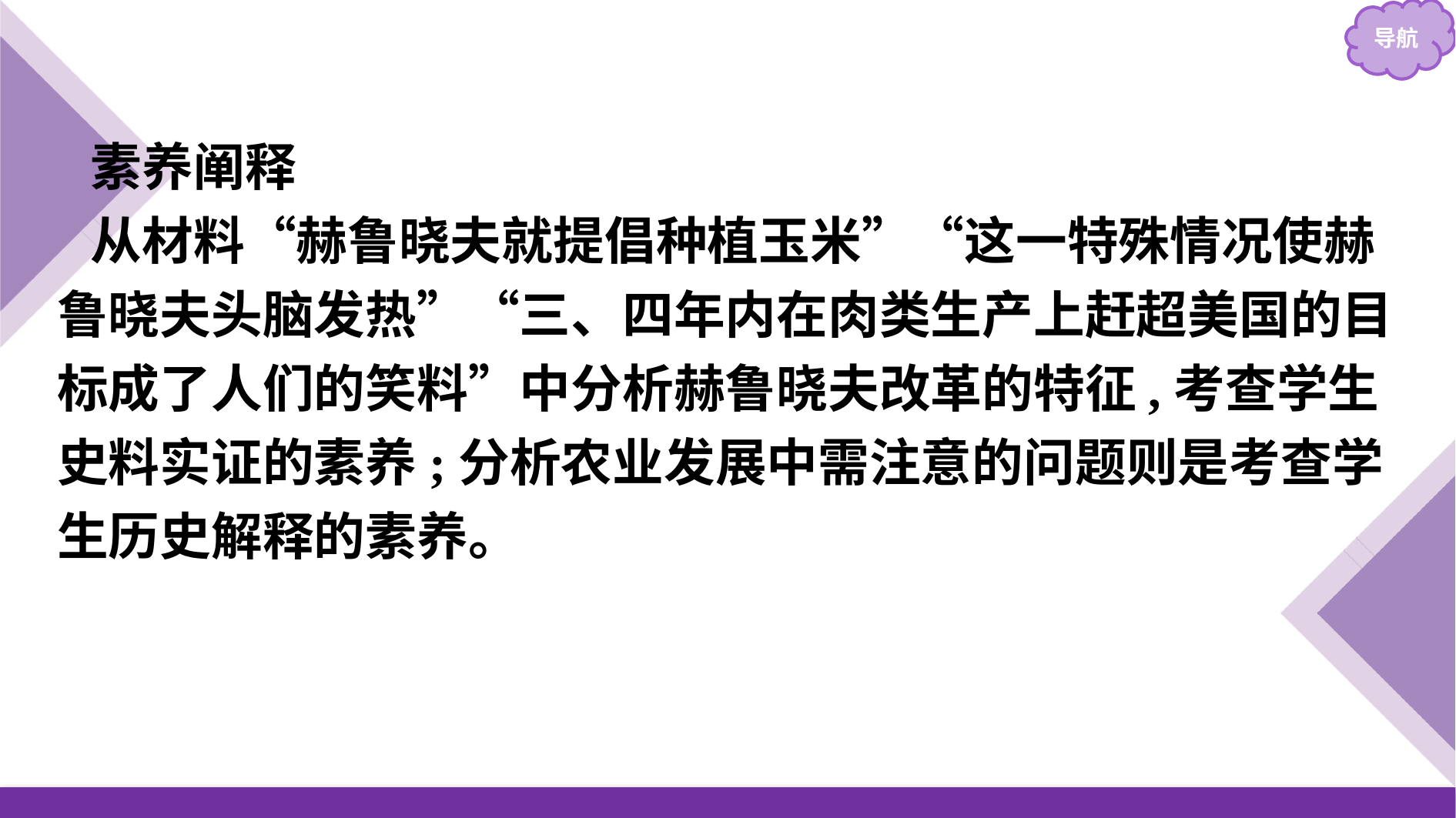

素养阐释
从材料“赫鲁晓夫就提倡种植玉米”“这一特殊情况使赫鲁晓夫头脑发热”“三、四年内在肉类生产上赶超美国的目标成了人们的笑料”中分析赫鲁晓夫改革的特征,考查学生史料实证的素养;分析农业发展中需注意的问题则是考查学生历史解释的素养。